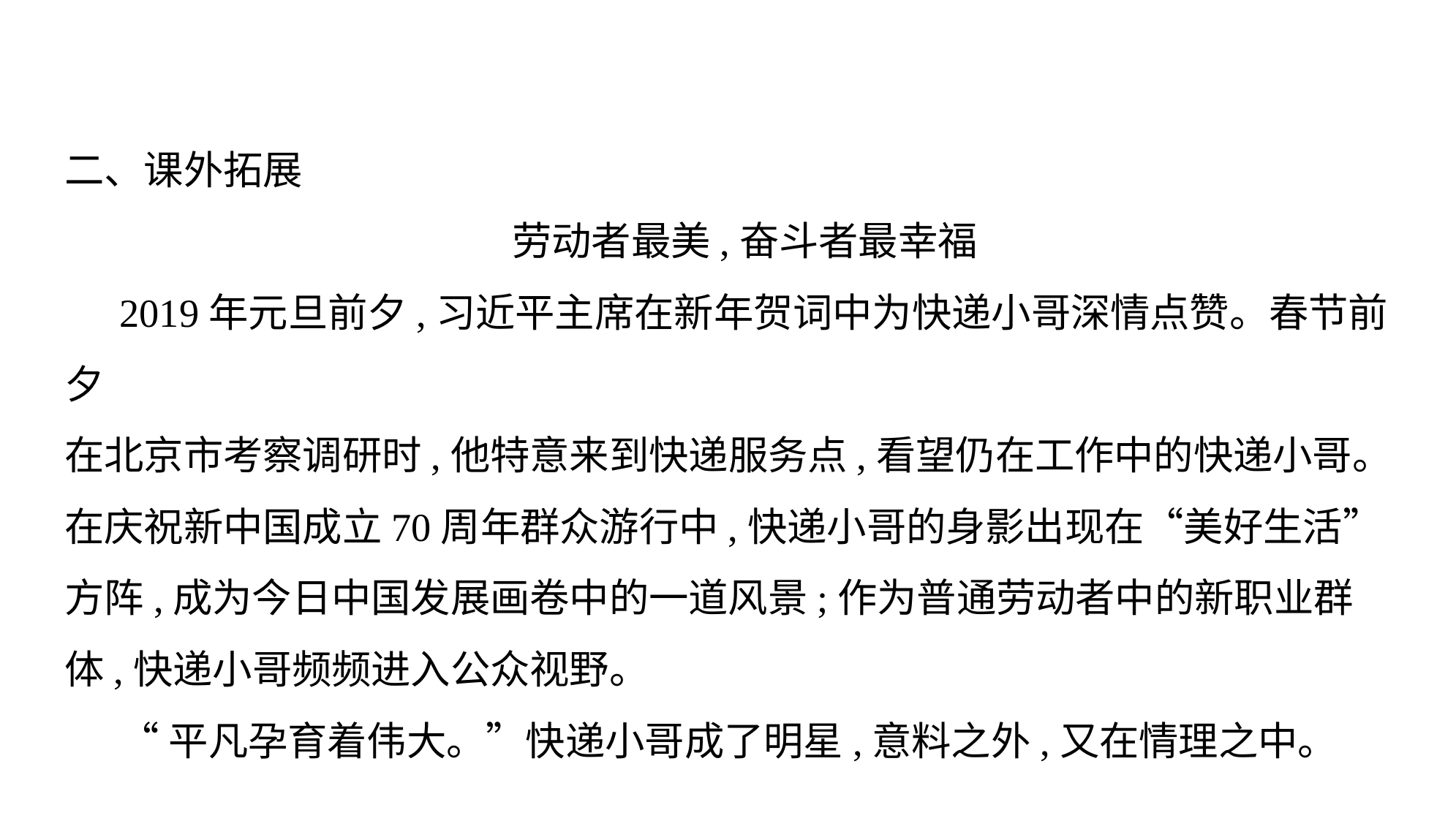

二、课外拓展
劳动者最美,奋斗者最幸福
2019年元旦前夕,习近平主席在新年贺词中为快递小哥深情点赞。春节前夕
在北京市考察调研时,他特意来到快递服务点,看望仍在工作中的快递小哥。
在庆祝新中国成立70周年群众游行中,快递小哥的身影出现在“美好生活”
方阵,成为今日中国发展画卷中的一道风景;作为普通劳动者中的新职业群
体,快递小哥频频进入公众视野。
“平凡孕育着伟大。”快递小哥成了明星,意料之外,又在情理之中。